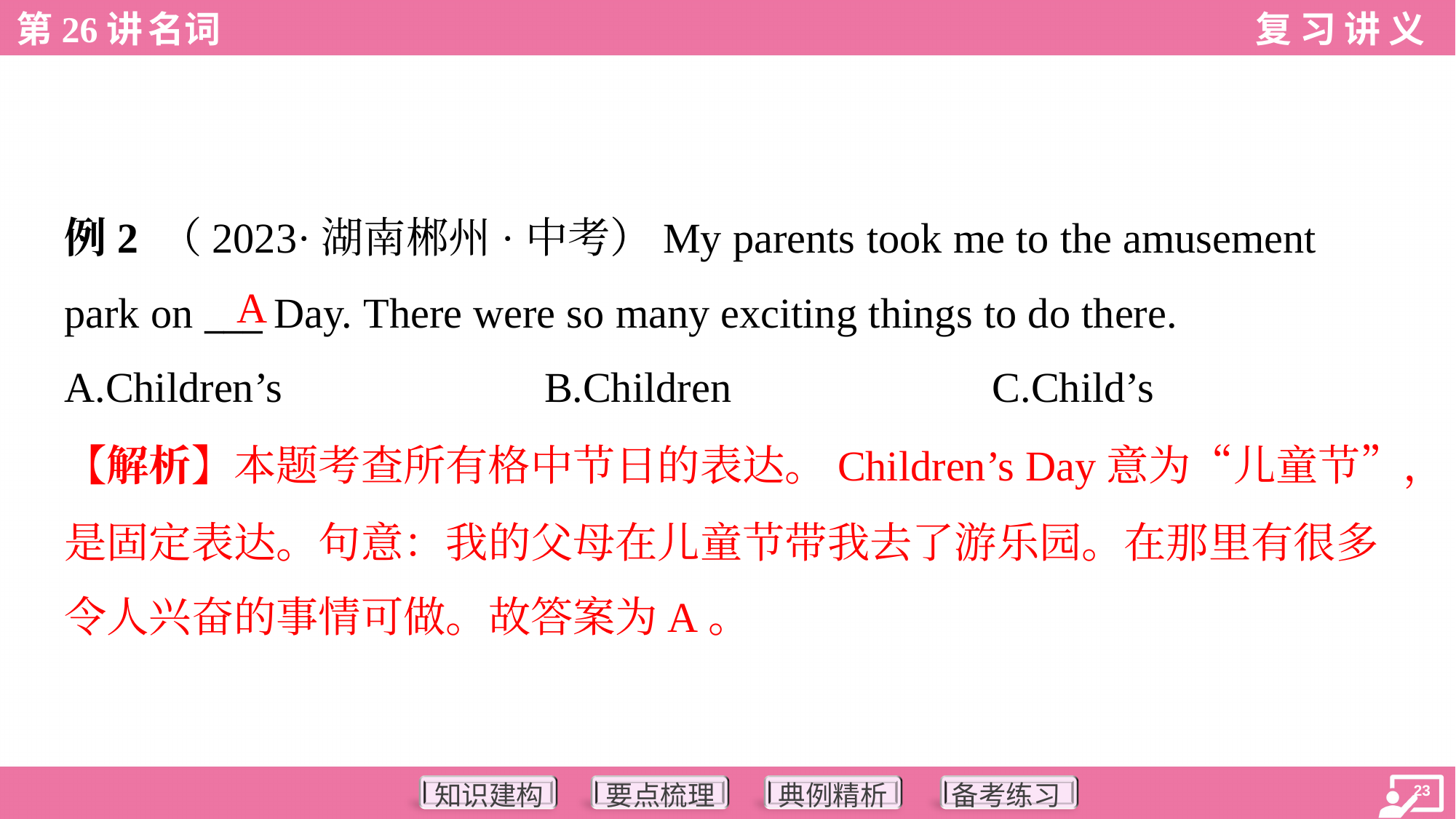

例2 （2023·湖南郴州·中考）My parents took me to the amusement
park on ___ Day. There were so many exciting things to do there.
A
A.Children’s	B.Children	C.Child’s
【解析】本题考查所有格中节日的表达。Children’s Day意为“儿童节”，
是固定表达。句意：我的父母在儿童节带我去了游乐园。在那里有很多
令人兴奋的事情可做。故答案为A。